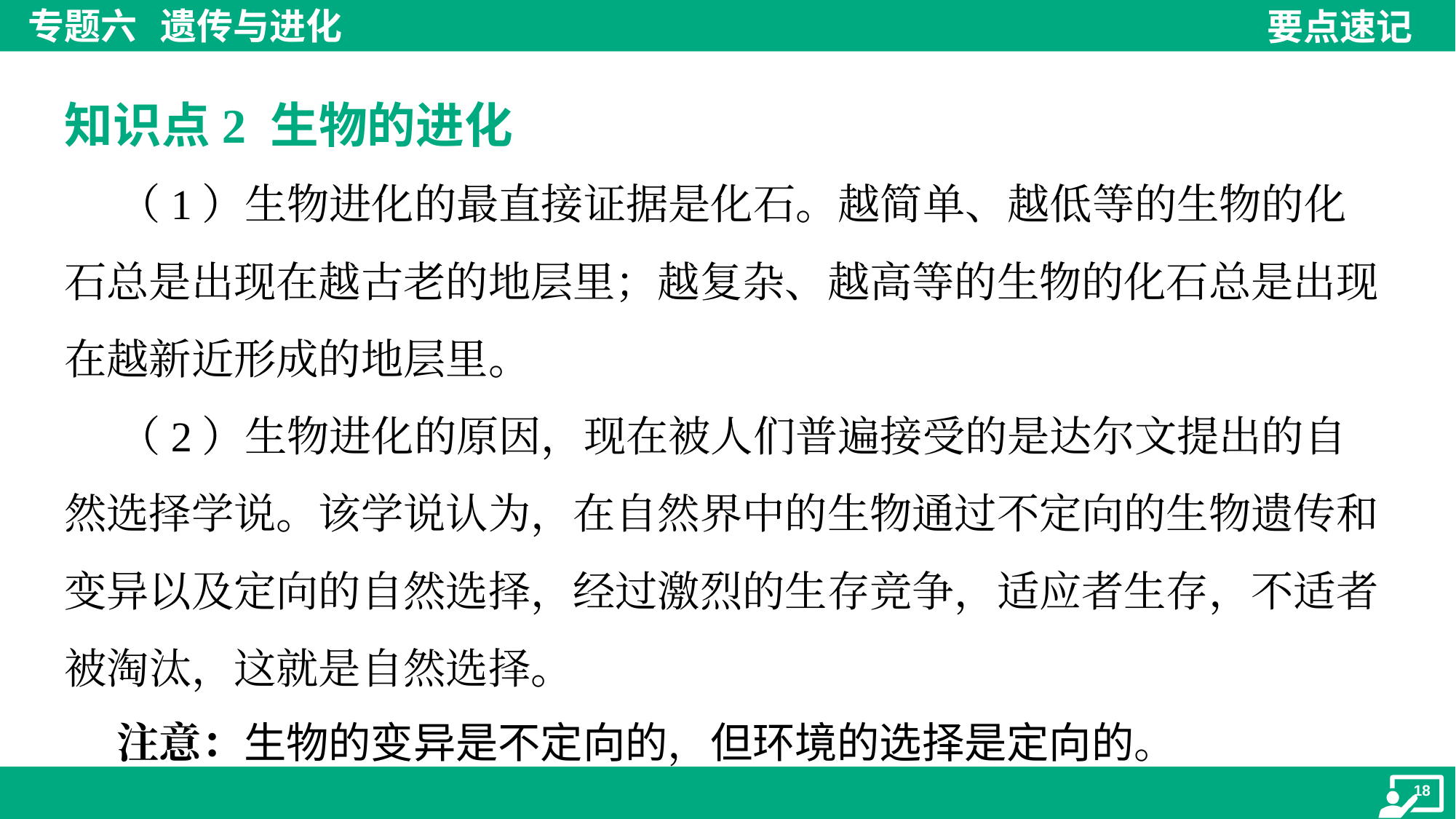

知识点2 生物的进化
    （1）生物进化的最直接证据是化石。越简单、越低等的生物的化
石总是出现在越古老的地层里；越复杂、越高等的生物的化石总是出现
在越新近形成的地层里。
    （2）生物进化的原因，现在被人们普遍接受的是达尔文提出的自
然选择学说。该学说认为，在自然界中的生物通过不定向的生物遗传和
变异以及定向的自然选择，经过激烈的生存竞争，适应者生存，不适者
被淘汰，这就是自然选择。
    注意：生物的变异是不定向的，但环境的选择是定向的。